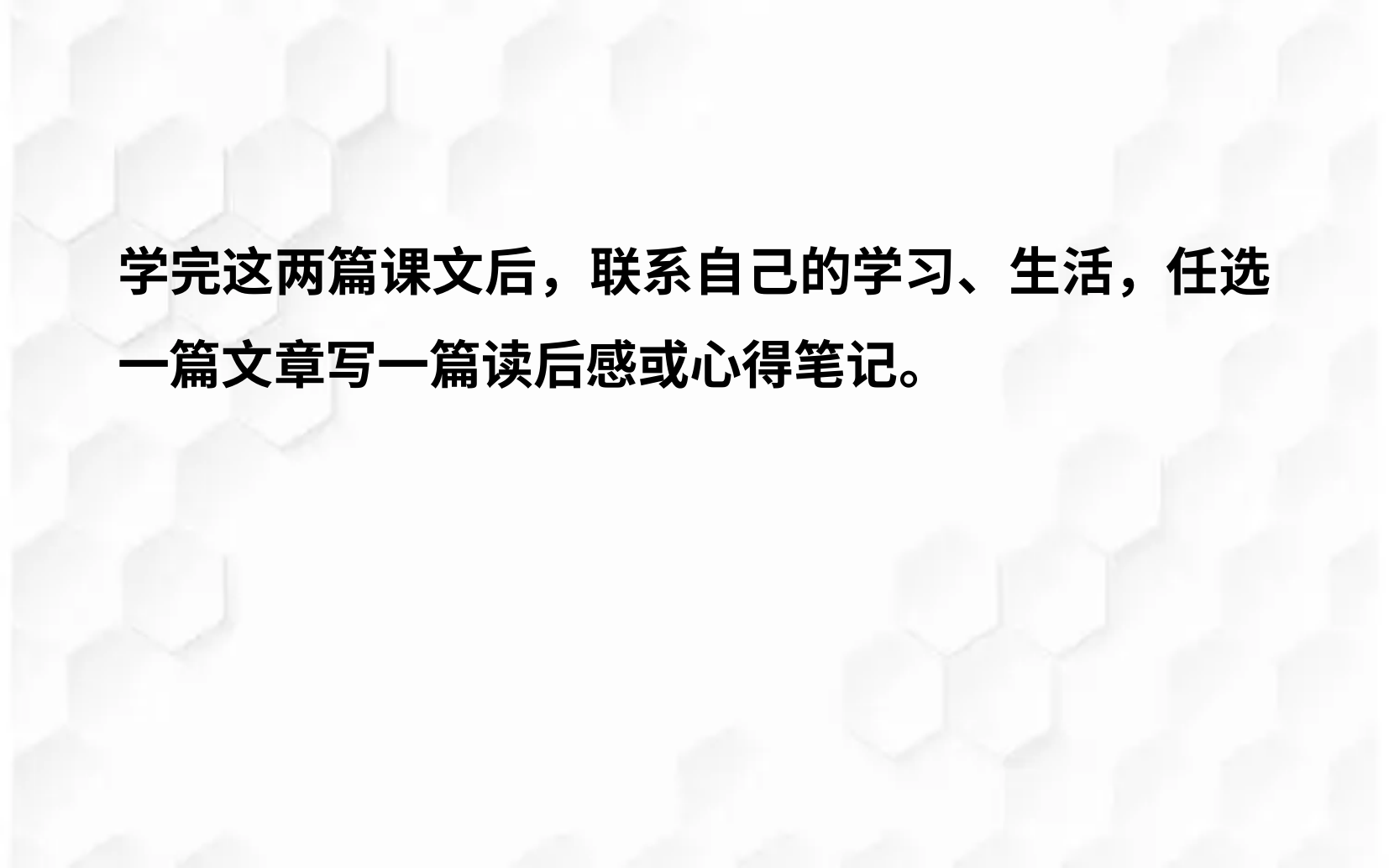

学完这两篇课文后，联系自己的学习、生活，任选一篇文章写一篇读后感或心得笔记。